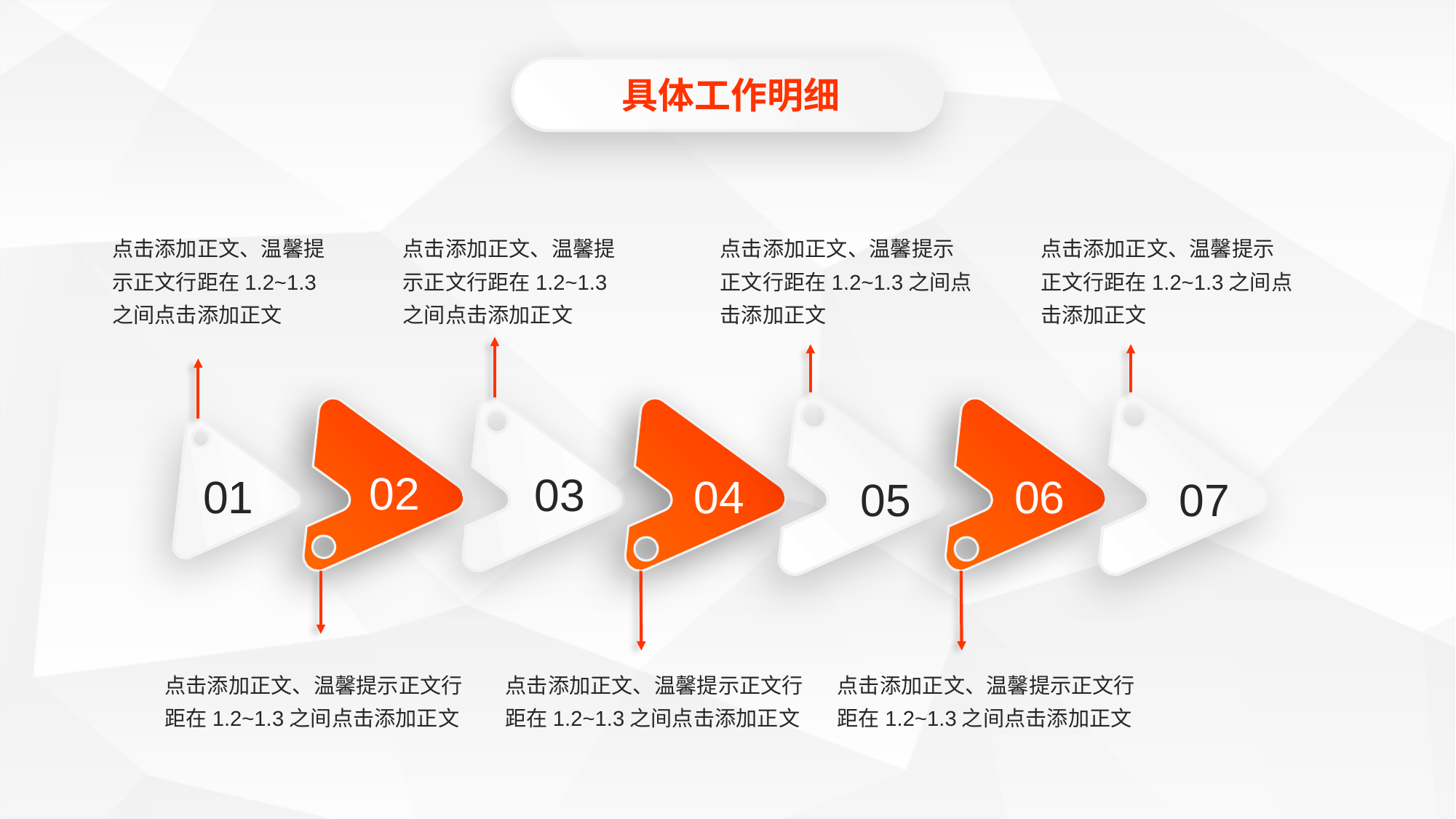

具体工作明细
点击添加正文、温馨提示正文行距在1.2~1.3之间点击添加正文
点击添加正文、温馨提示正文行距在1.2~1.3之间点击添加正文
点击添加正文、温馨提示正文行距在1.2~1.3之间点击添加正文
点击添加正文、温馨提示正文行距在1.2~1.3之间点击添加正文

03

05

07

01

02

04

06
点击添加正文、温馨提示正文行距在1.2~1.3之间点击添加正文
点击添加正文、温馨提示正文行距在1.2~1.3之间点击添加正文
点击添加正文、温馨提示正文行距在1.2~1.3之间点击添加正文
延时符